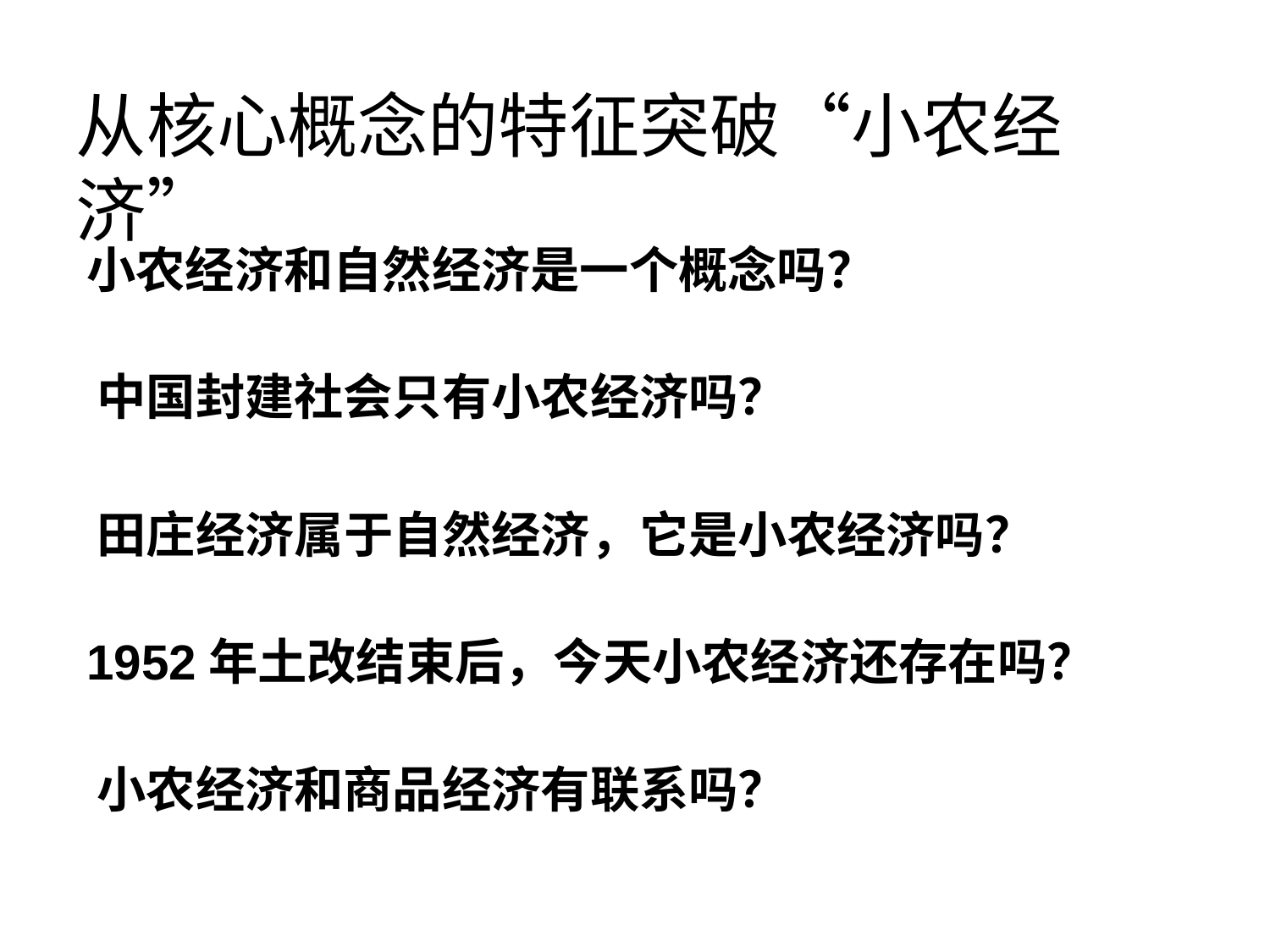

从核心概念的特征突破“小农经济”
小农经济和自然经济是一个概念吗？
中国封建社会只有小农经济吗？
田庄经济属于自然经济，它是小农经济吗？
1952年土改结束后，今天小农经济还存在吗？
小农经济和商品经济有联系吗？